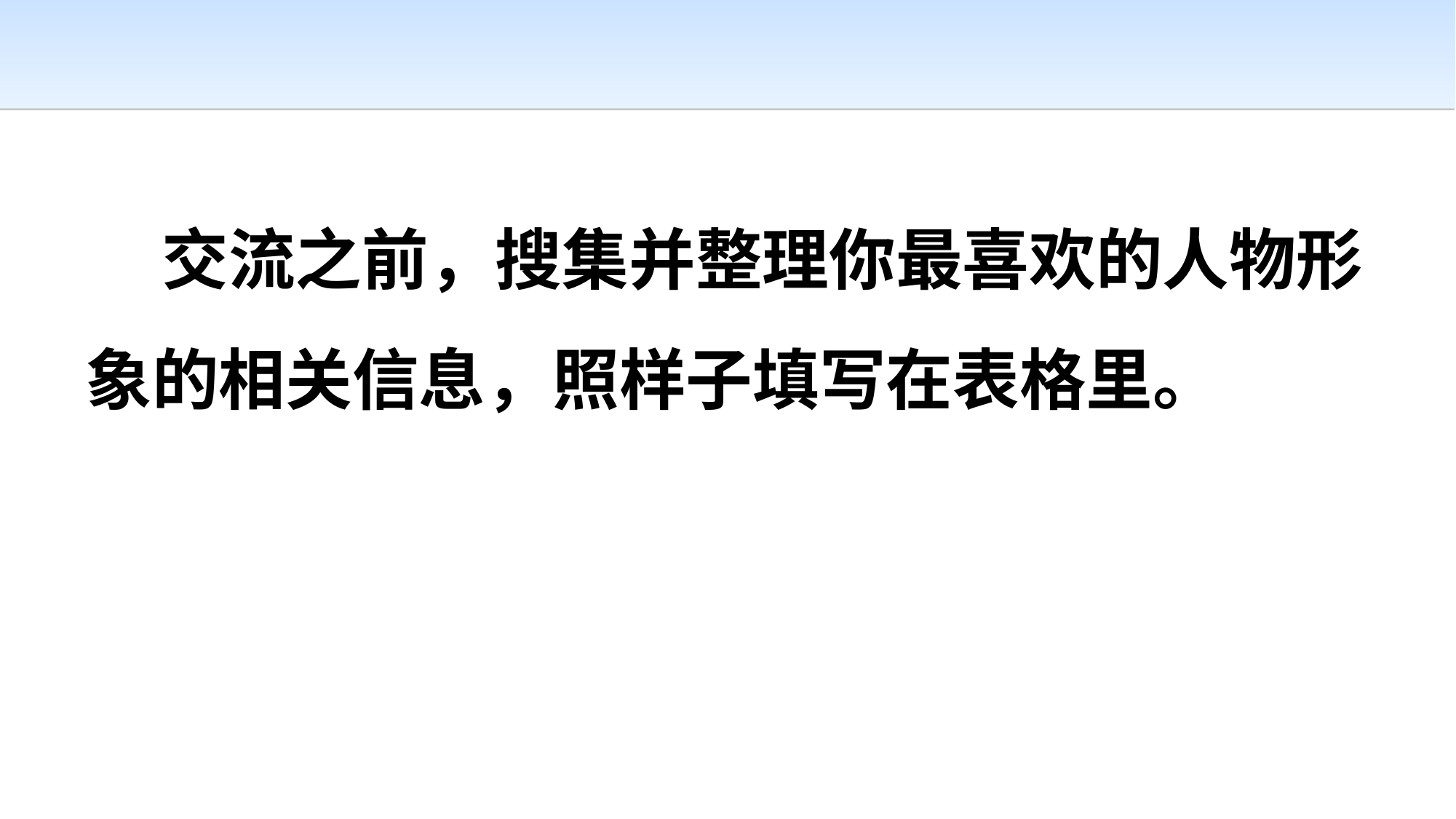

交流之前，搜集并整理你最喜欢的人物形象的相关信息，照样子填写在表格里。